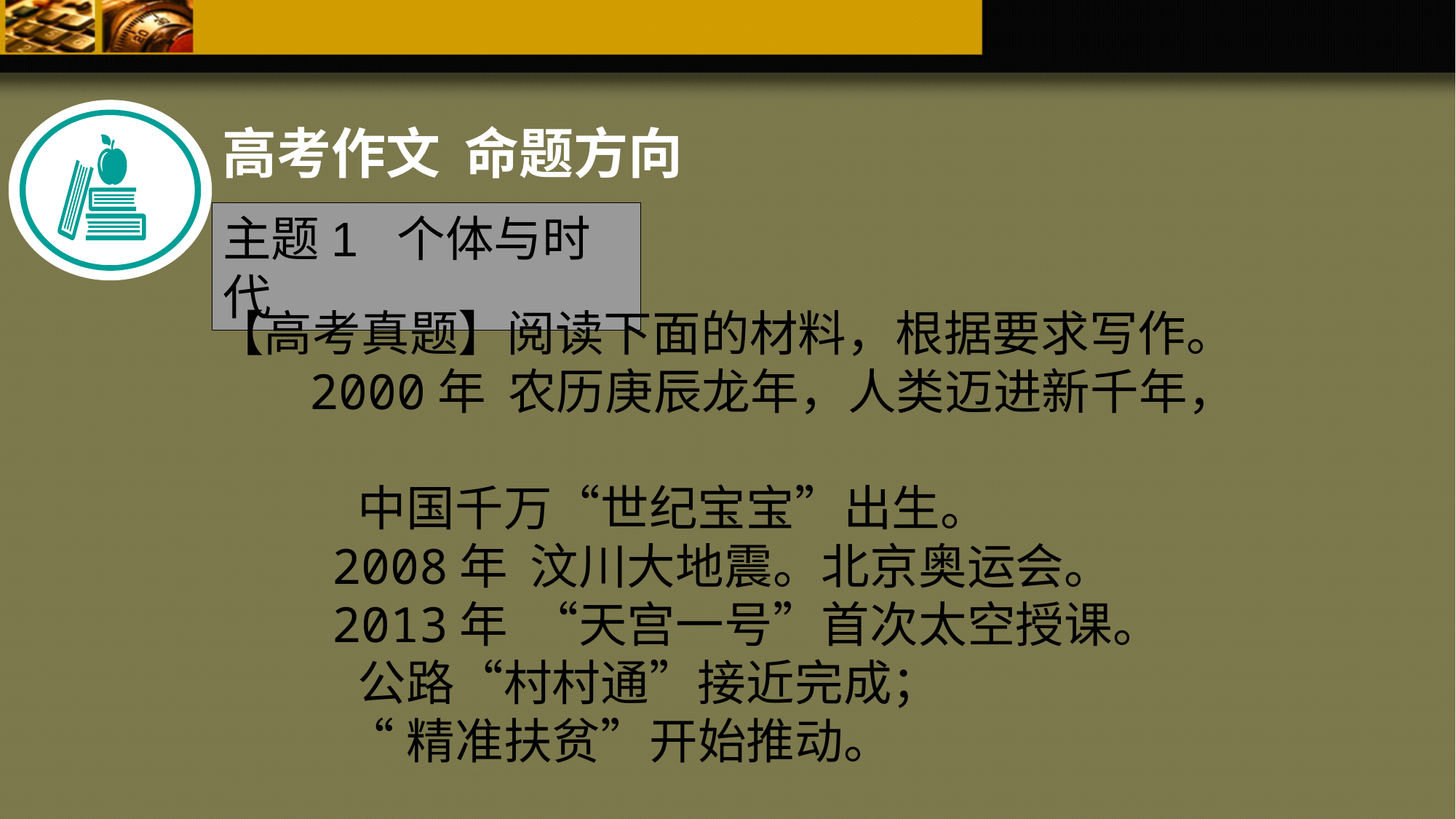

高考作文  命题方向

主题1  个体与时代
【高考真题】阅读下面的材料，根据要求写作。
       2000年  农历庚辰龙年，人类迈进新千年，
            中国千万“世纪宝宝”出生。
    2008年  汶川大地震。北京奥运会。
    2013年  “天宫一号”首次太空授课。
            公路“村村通”接近完成；
            “精准扶贫”开始推动。